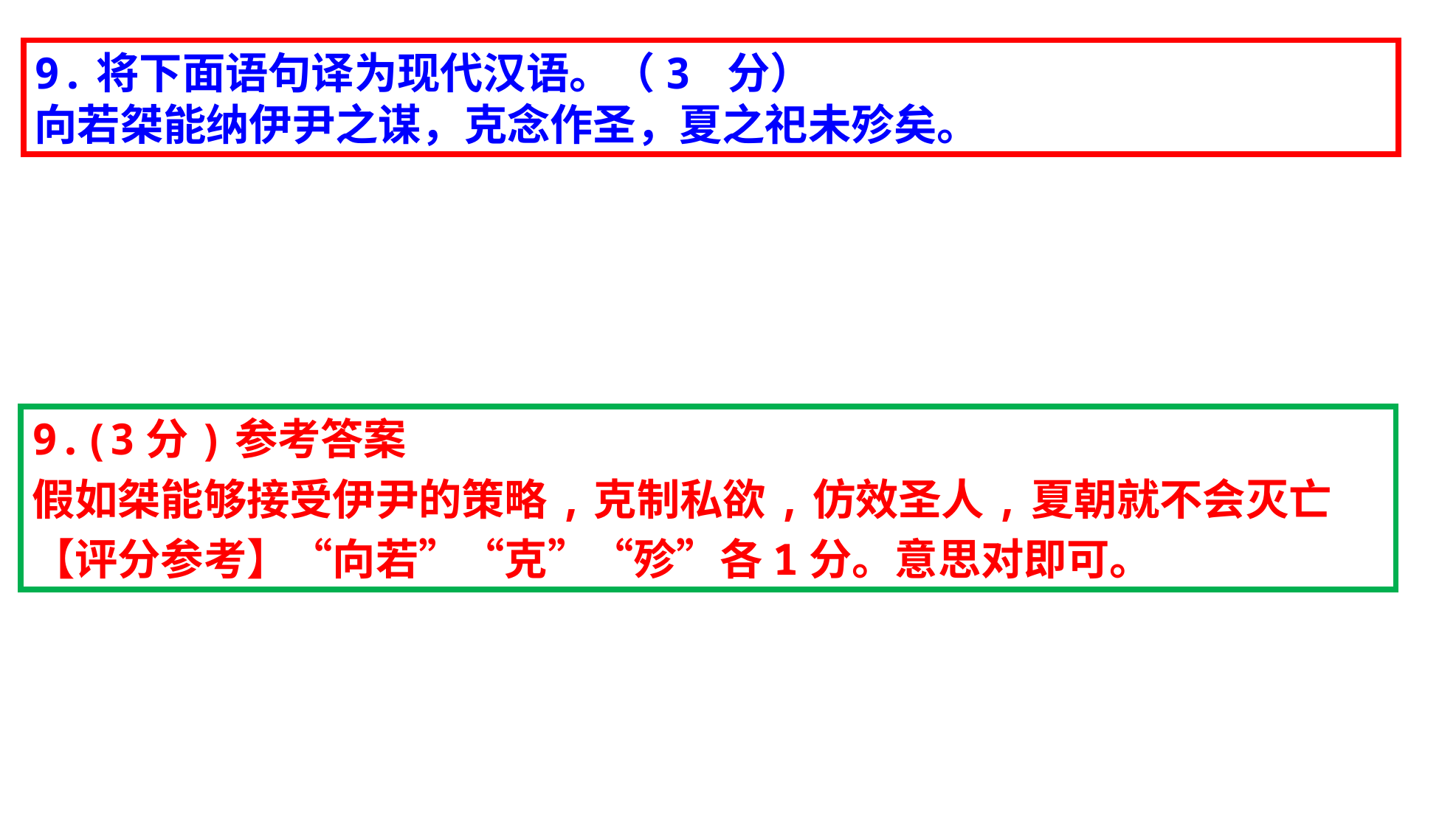

9.将下面语句译为现代汉语。（3 分）
向若桀能纳伊尹之谋，克念作圣，夏之祀未殄矣。
9.(3分)参考答案
假如桀能够接受伊尹的策略,克制私欲,仿效圣人,夏朝就不会灭亡
【评分参考】“向若”“克”“殄”各1分。意思对即可。